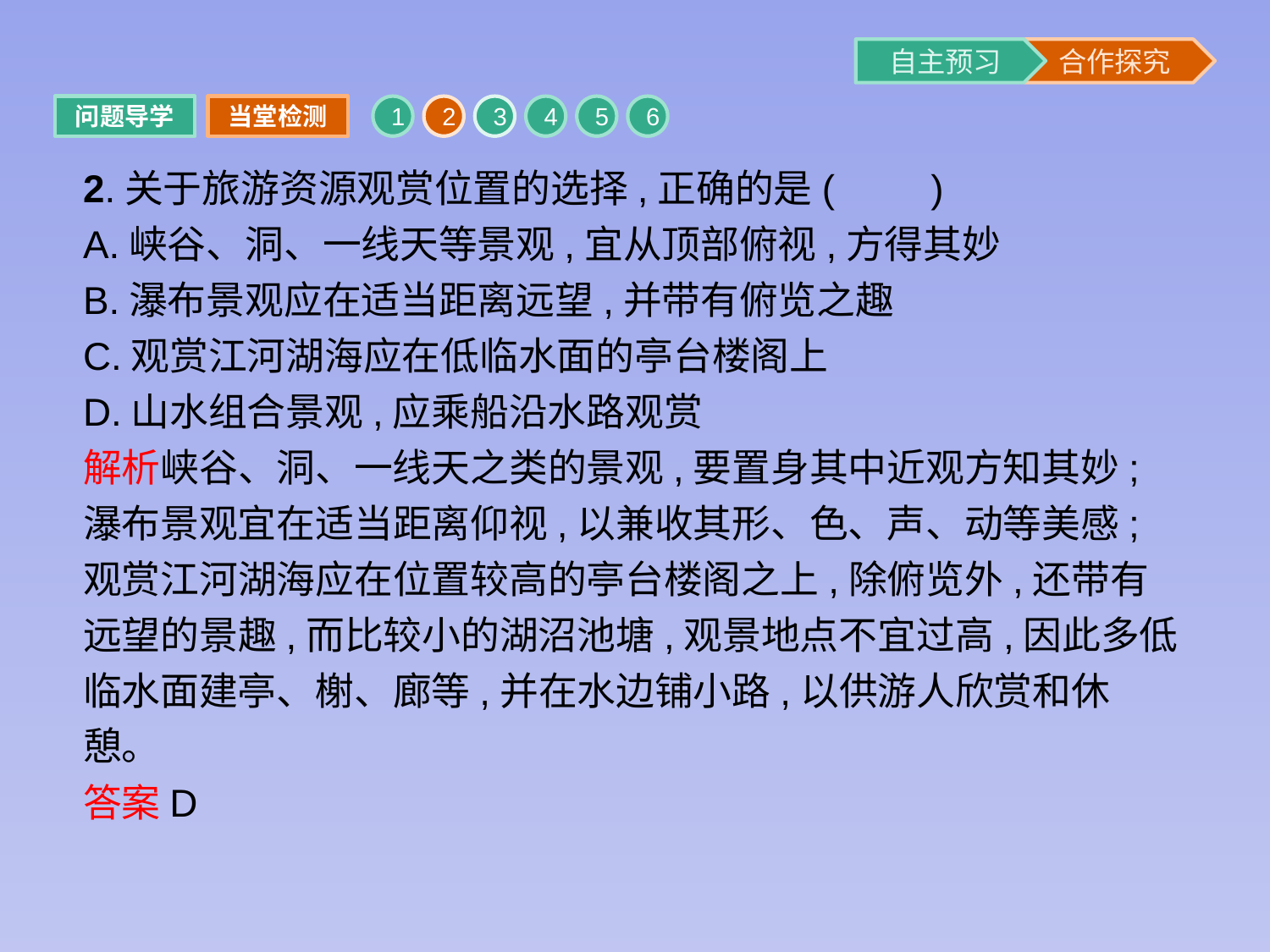

问题导学
当堂检测
1
2
3
4
5
6
2.关于旅游资源观赏位置的选择,正确的是(　　)
A.峡谷、洞、一线天等景观,宜从顶部俯视,方得其妙
B.瀑布景观应在适当距离远望,并带有俯览之趣
C.观赏江河湖海应在低临水面的亭台楼阁上
D.山水组合景观,应乘船沿水路观赏
解析峡谷、洞、一线天之类的景观,要置身其中近观方知其妙;瀑布景观宜在适当距离仰视,以兼收其形、色、声、动等美感;观赏江河湖海应在位置较高的亭台楼阁之上,除俯览外,还带有远望的景趣,而比较小的湖沼池塘,观景地点不宜过高,因此多低临水面建亭、榭、廊等,并在水边铺小路,以供游人欣赏和休憩。
答案D